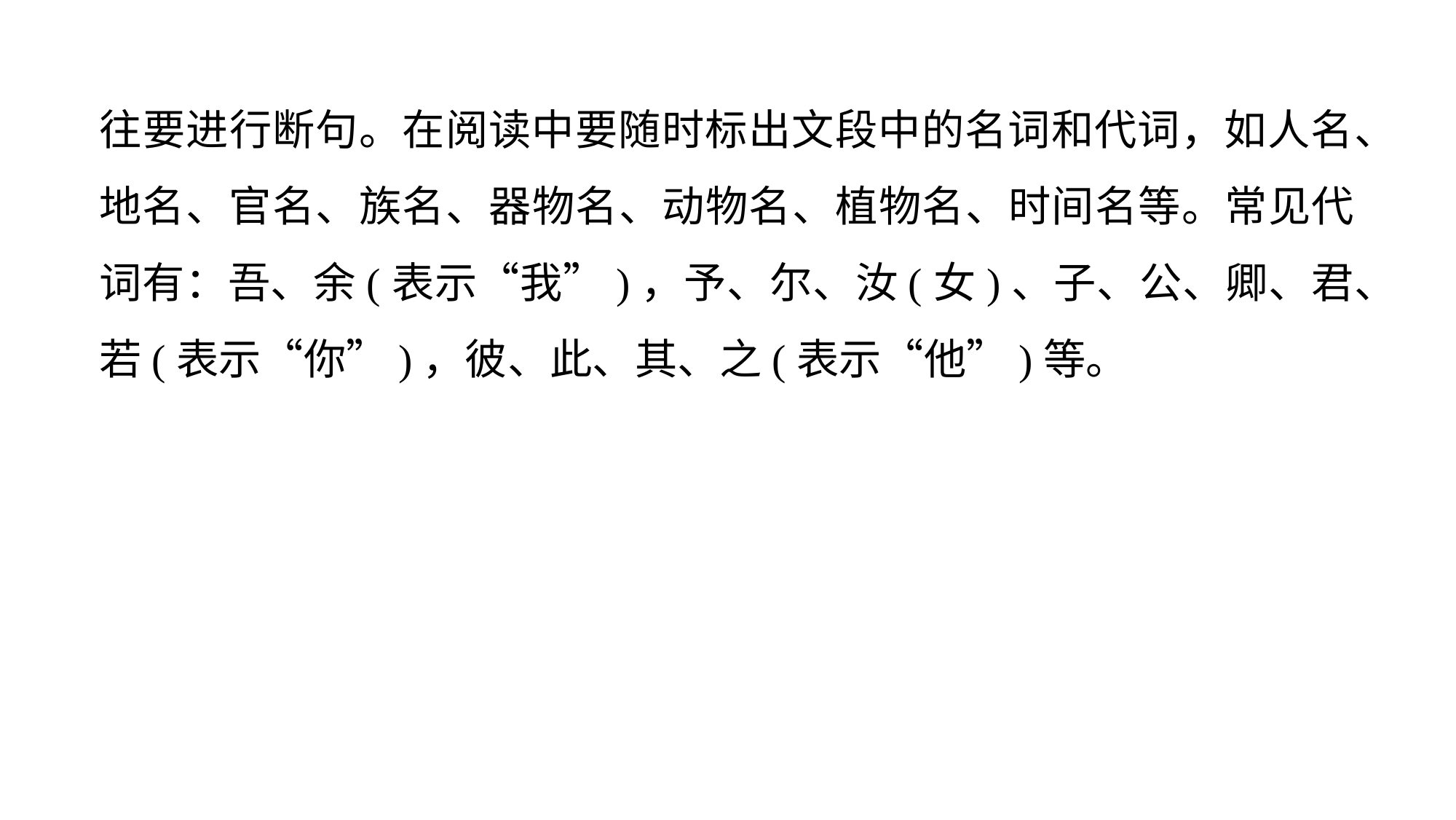

往要进行断句。在阅读中要随时标出文段中的名词和代词，如人名、地名、官名、族名、器物名、动物名、植物名、时间名等。常见代词有：吾、余(表示“我”)，予、尔、汝(女)、子、公、卿、君、若(表示“你”)，彼、此、其、之(表示“他”)等。